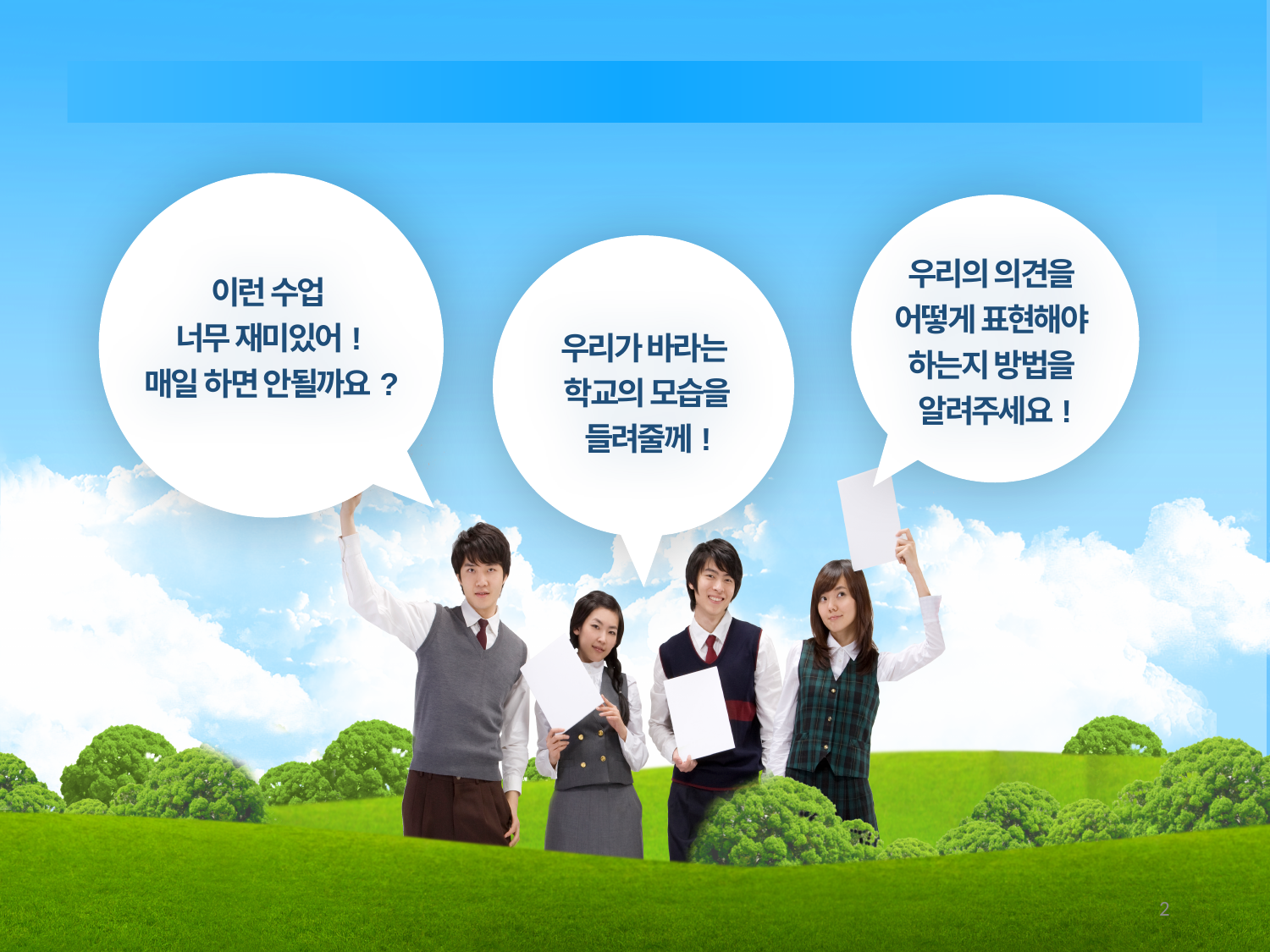

INTRO

이런 수업
너무 재미있어!
매일 하면 안될까요?

우리의 의견을
어떻게 표현해야
하는지 방법을
알려주세요!

우리가 바라는
학교의 모습을
들려줄께!
2